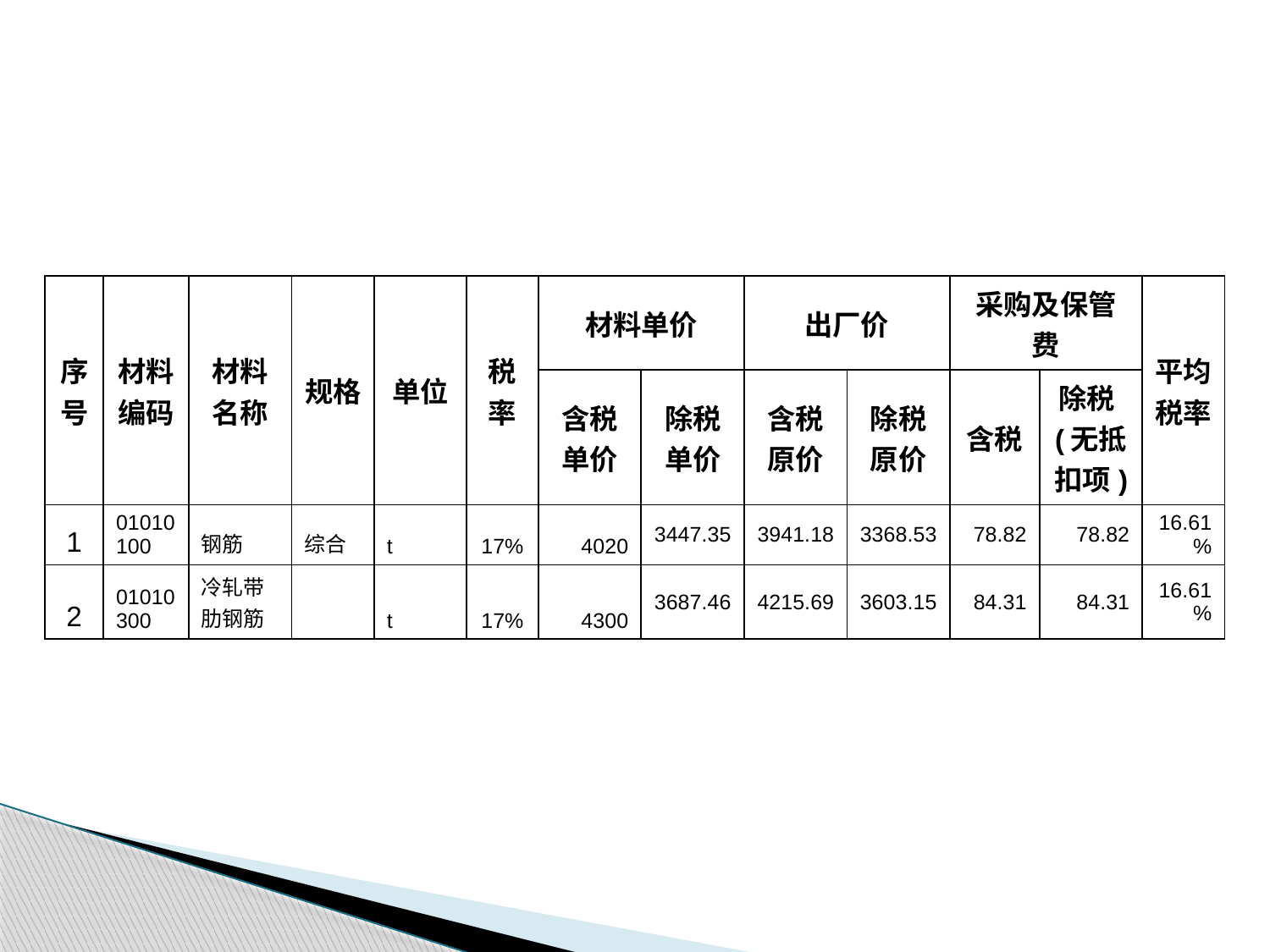

| 序号 | 材料编码 | 材料名称 | 规格 | 单位 | 税率 | 材料单价 |  | 出厂价 |  | 采购及保管费 |  | 平均税率 |
| --- | --- | --- | --- | --- | --- | --- | --- | --- | --- | --- | --- | --- |
|  |  |  |  |  |  | 含税单价 | 除税单价 | 含税原价 | 除税原价 | 含税 | 除税(无抵扣项) |  |
| 1 | 01010100 | 钢筋 | 综合 | t | 17% | 4020 | 3447.35 | 3941.18 | 3368.53 | 78.82 | 78.82 | 16.61% |
| 2 | 01010300 | 冷轧带肋钢筋 |  | t | 17% | 4300 | 3687.46 | 4215.69 | 3603.15 | 84.31 | 84.31 | 16.61% |